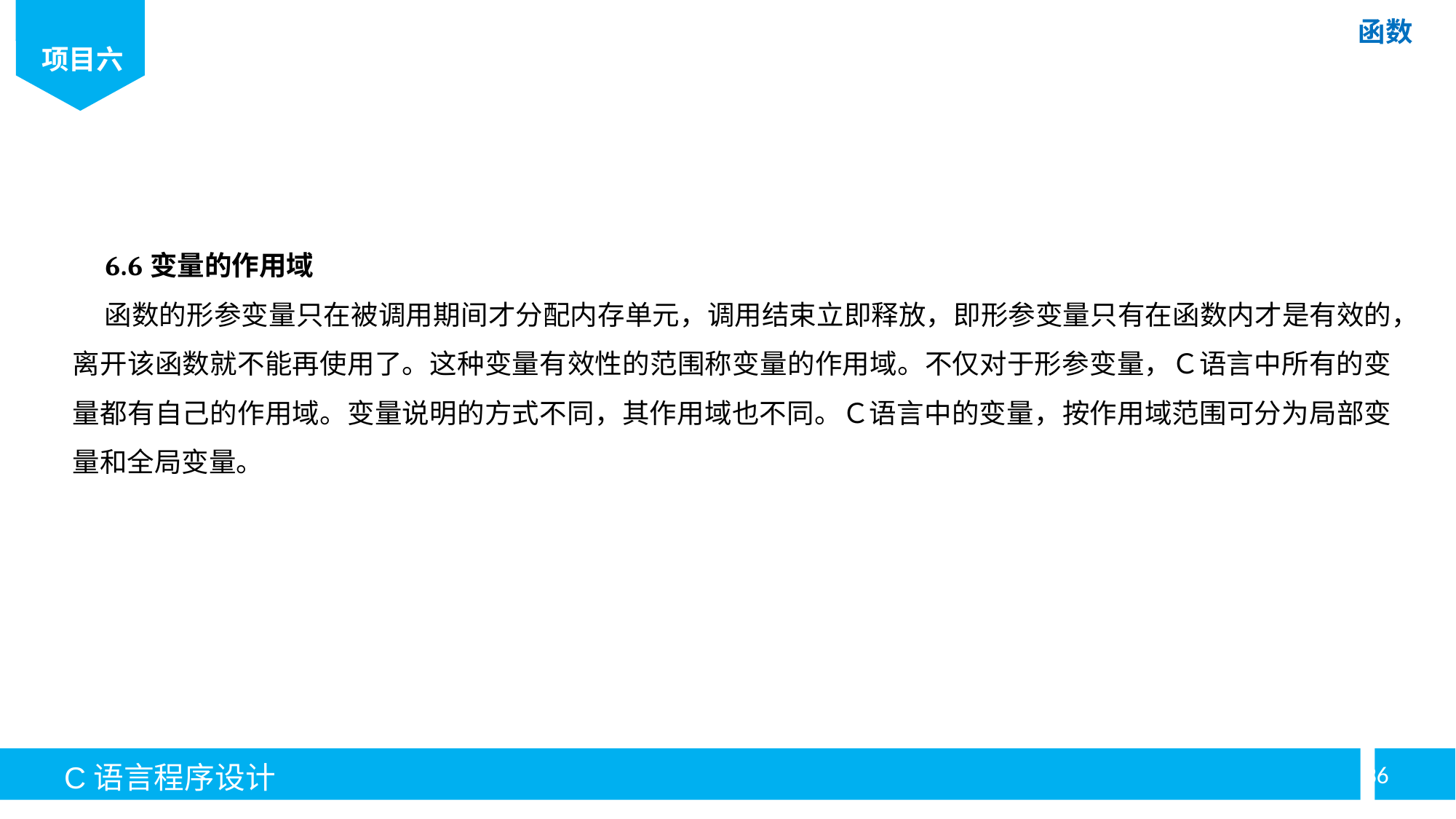

6.6变量的作用域
函数的形参变量只在被调用期间才分配内存单元，调用结束立即释放，即形参变量只有在函数内才是有效的，离开该函数就不能再使用了。这种变量有效性的范围称变量的作用域。不仅对于形参变量，Ｃ语言中所有的变量都有自己的作用域。变量说明的方式不同，其作用域也不同。Ｃ语言中的变量，按作用域范围可分为局部变量和全局变量。